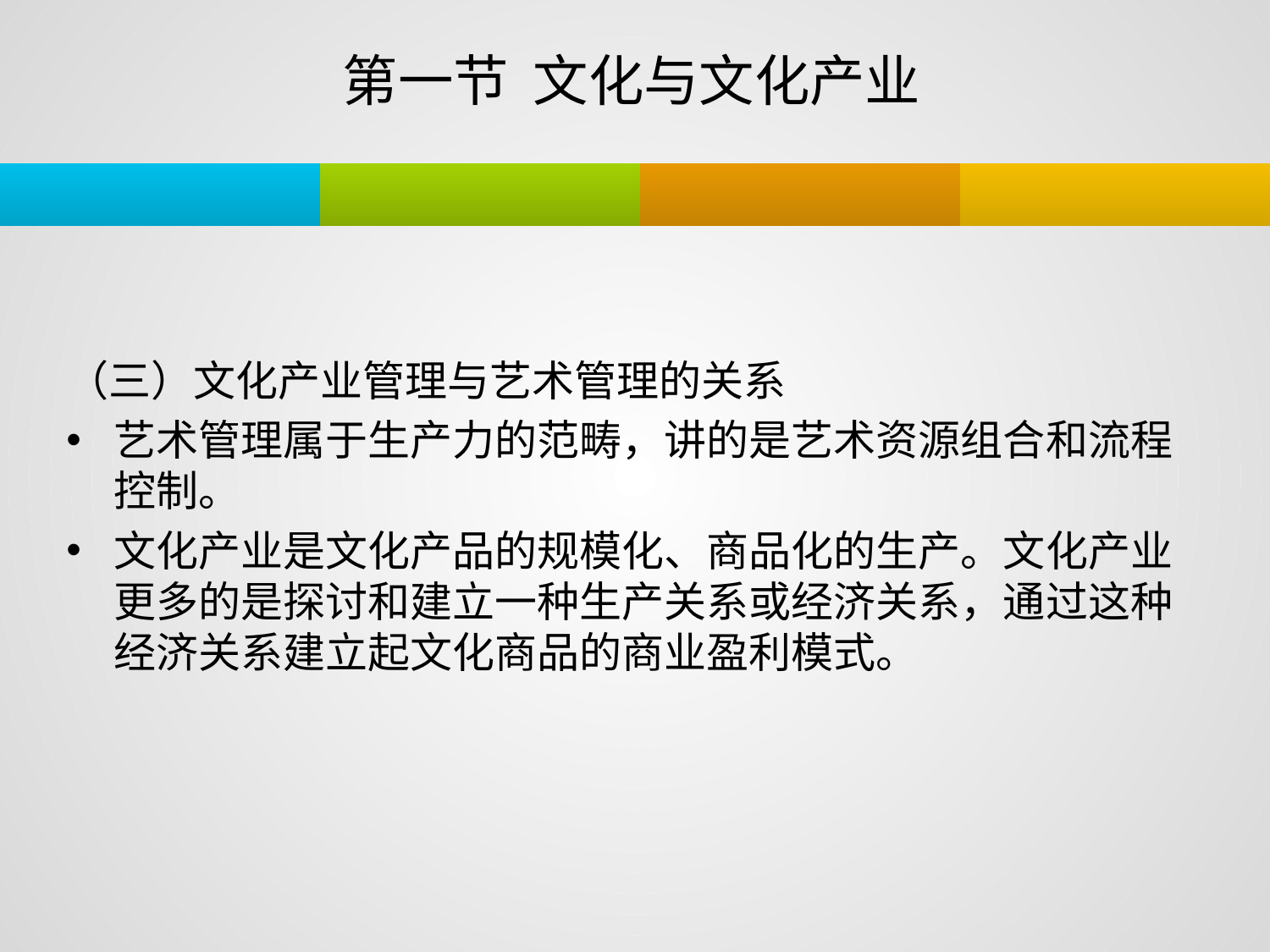

# 第一节  文化与文化产业

（三）文化产业管理与艺术管理的关系
艺术管理属于生产力的范畴，讲的是艺术资源组合和流程控制。
文化产业是文化产品的规模化、商品化的生产。文化产业更多的是探讨和建立一种生产关系或经济关系，通过这种经济关系建立起文化商品的商业盈利模式。